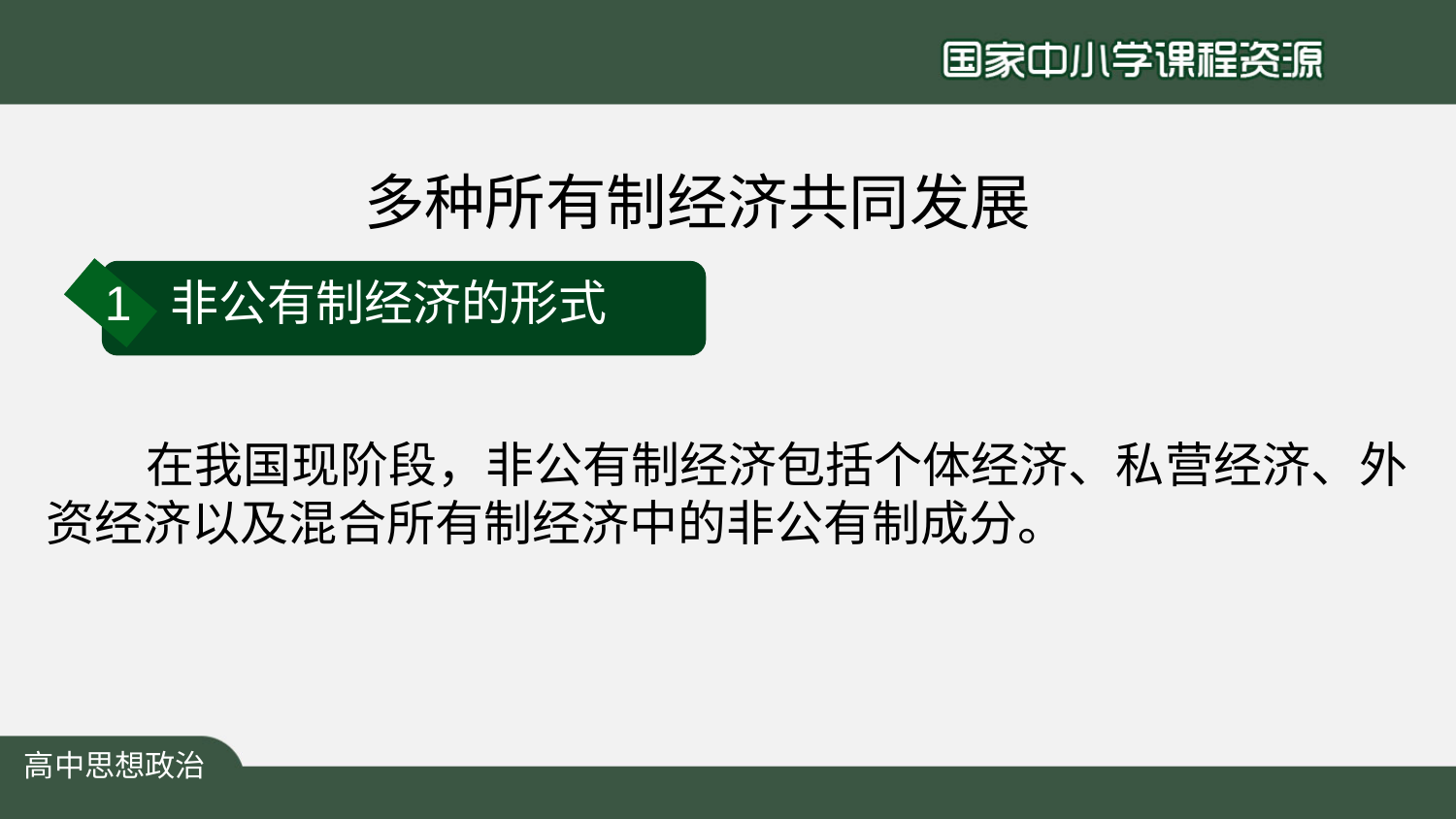

# 多种所有制经济共同发展

1  非公有制经济的形式

        在我国现阶段，非公有制经济包括个体经济、私营经济、外资经济以及混合所有制经济中的非公有制成分。